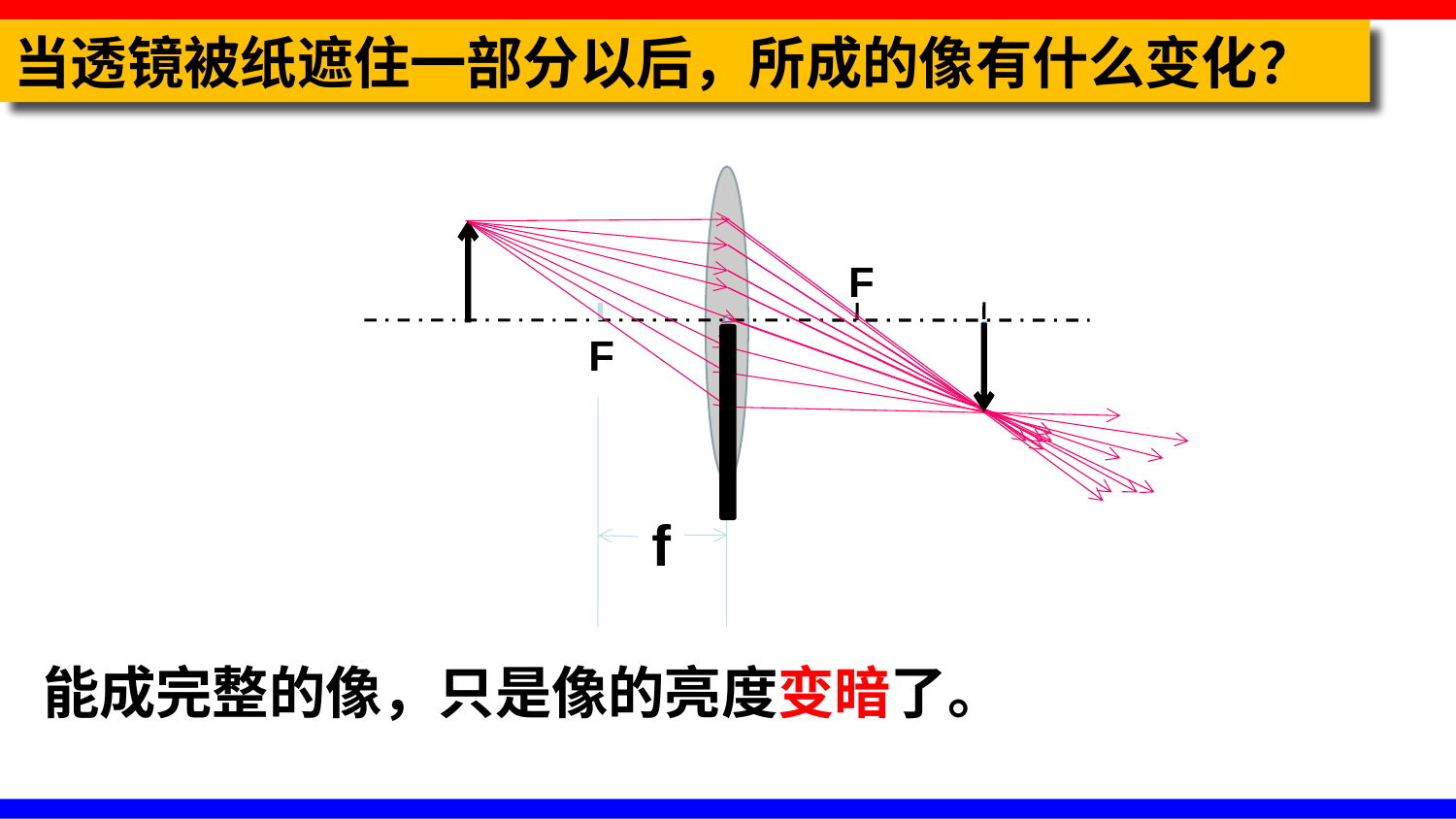

当透镜被纸遮住一部分以后，所成的像有什么变化？

F
f
F

能成完整的像，只是像的亮度变暗了。